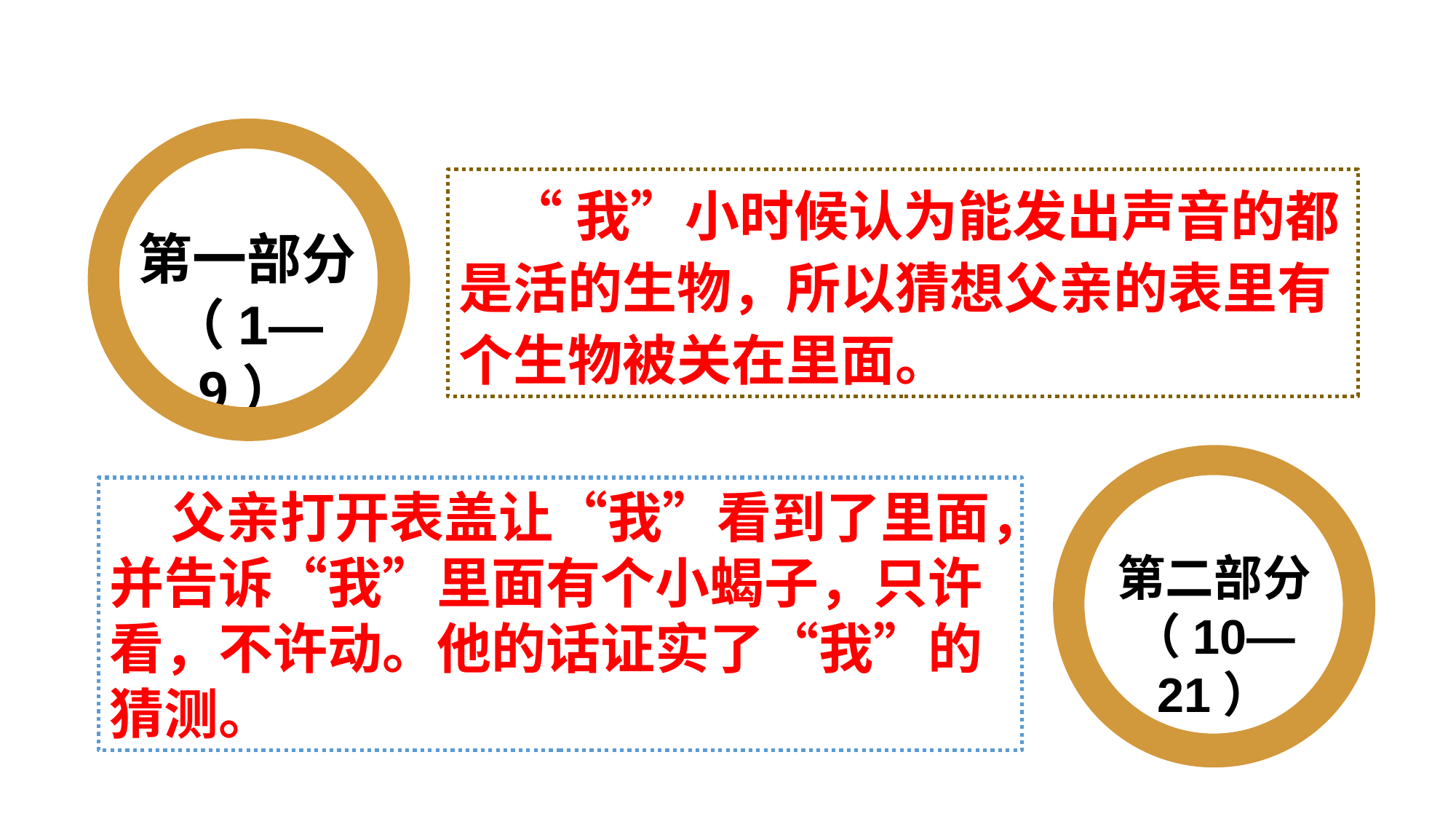

“我”小时候认为能发出声音的都是活的生物，所以猜想父亲的表里有个生物被关在里面。
第一部分
（1—9）

    父亲打开表盖让“我”看到了里面，并告诉“我”里面有个小蝎子，只许看，不许动。他的话证实了“我”的猜测。
第二部分
（10—21）